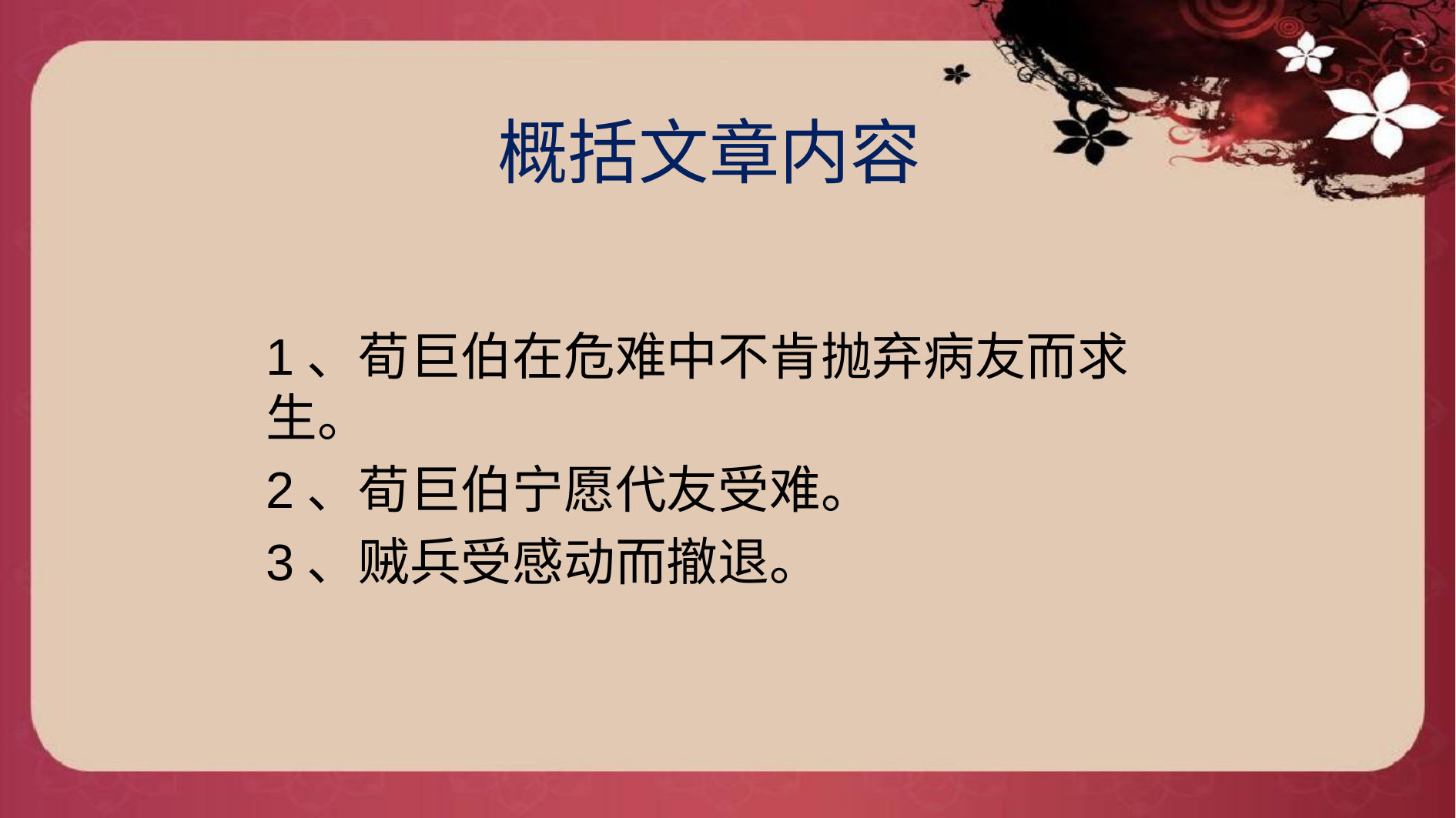

# 概括文章内容
1、荀巨伯在危难中不肯抛弃病友而求生。
2、荀巨伯宁愿代友受难。
3、贼兵受感动而撤退。